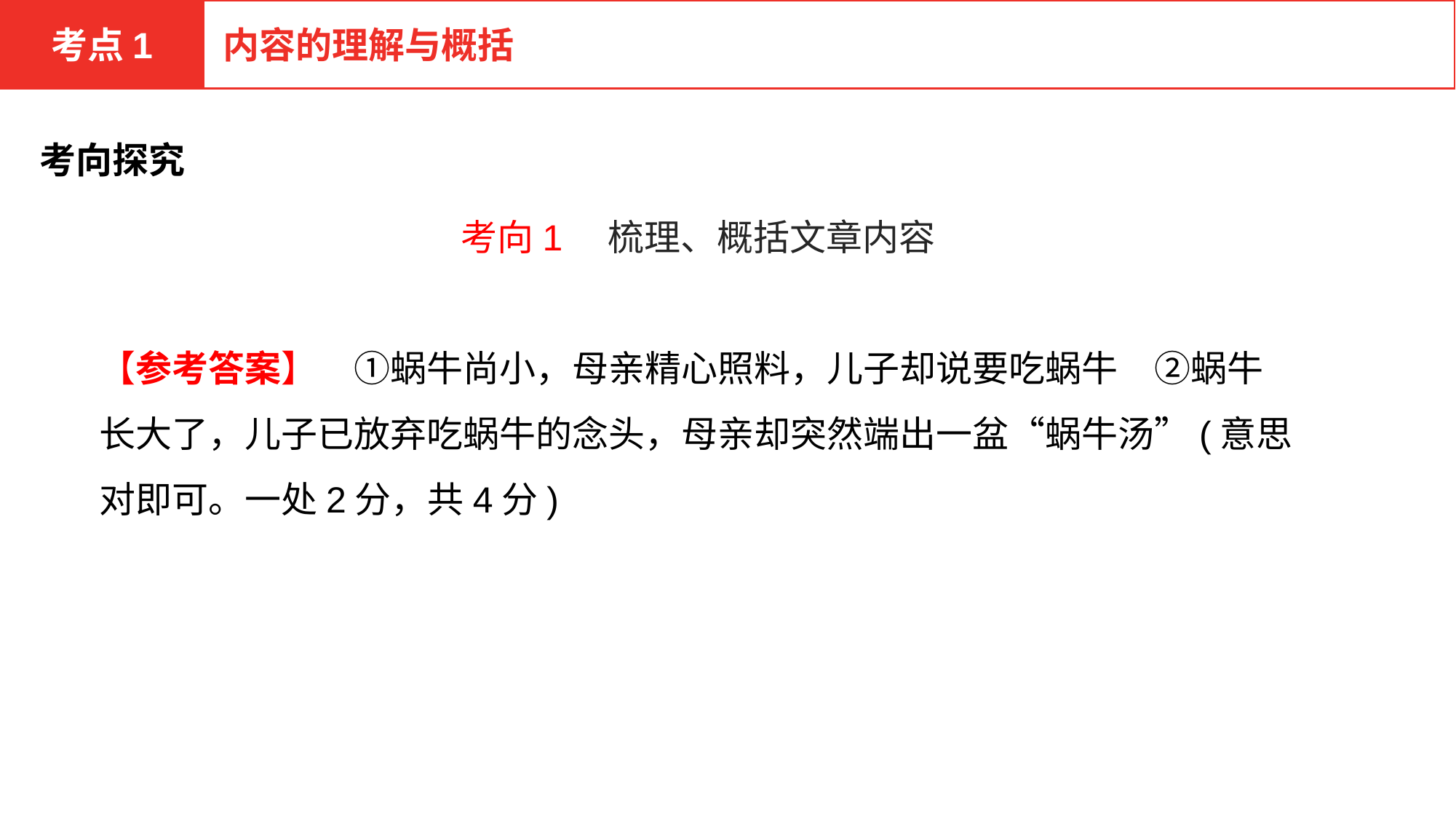

考点1
内容的理解与概括
考向探究
考向1　梳理、概括文章内容

【参考答案】　①蜗牛尚小，母亲精心照料，儿子却说要吃蜗牛　②蜗牛长大了，儿子已放弃吃蜗牛的念头，母亲却突然端出一盆“蜗牛汤”(意思对即可。一处2分，共4分)